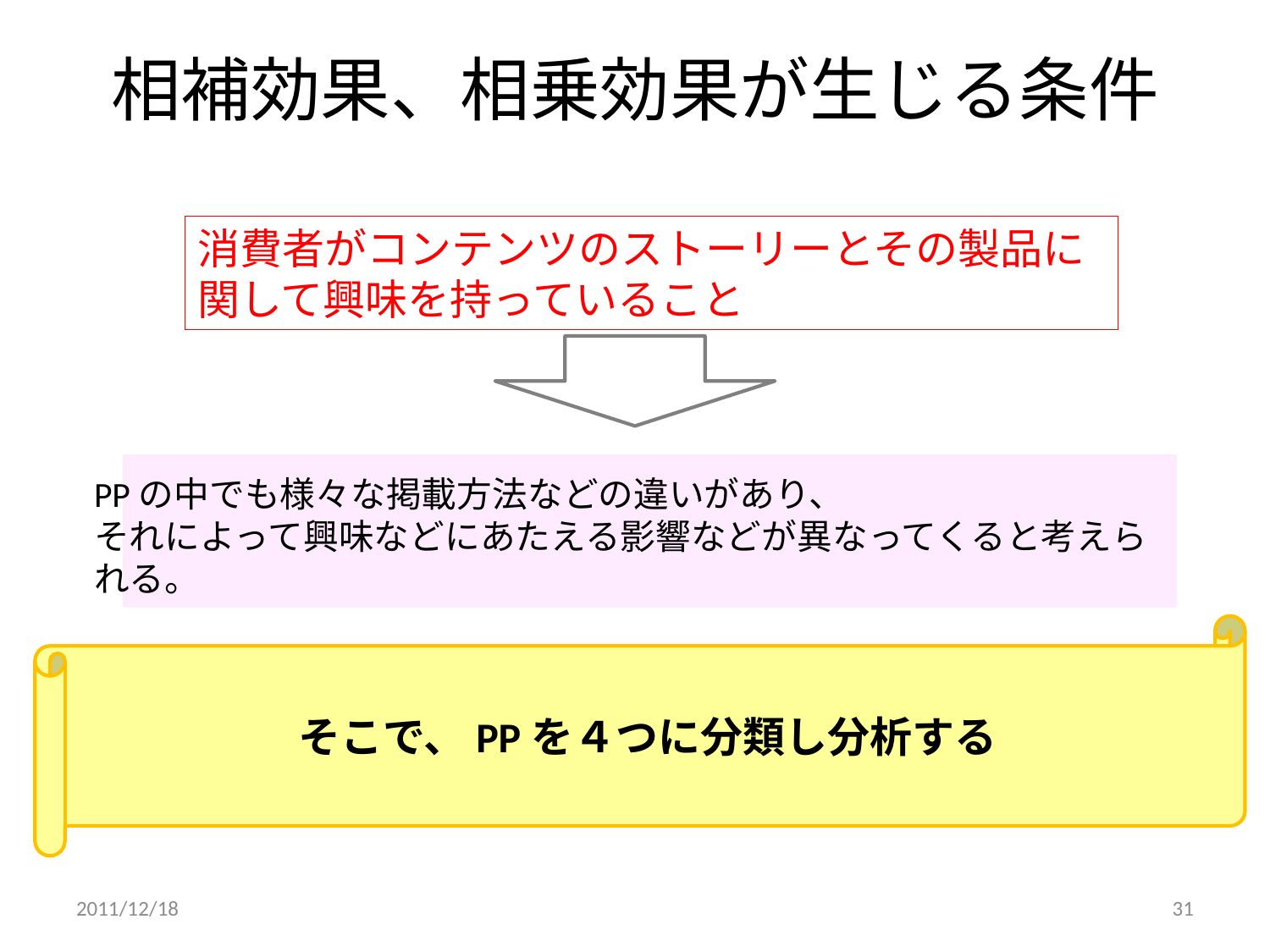

# 相補効果、相乗効果が生じる条件
消費者がコンテンツのストーリーとその製品に関して興味を持っていること

PPの中でも様々な掲載方法などの違いがあり、
それによって興味などにあたえる影響などが異なってくると考えら
れる。

そこで、PPを４つに分類し分析する
2011/12/18
31